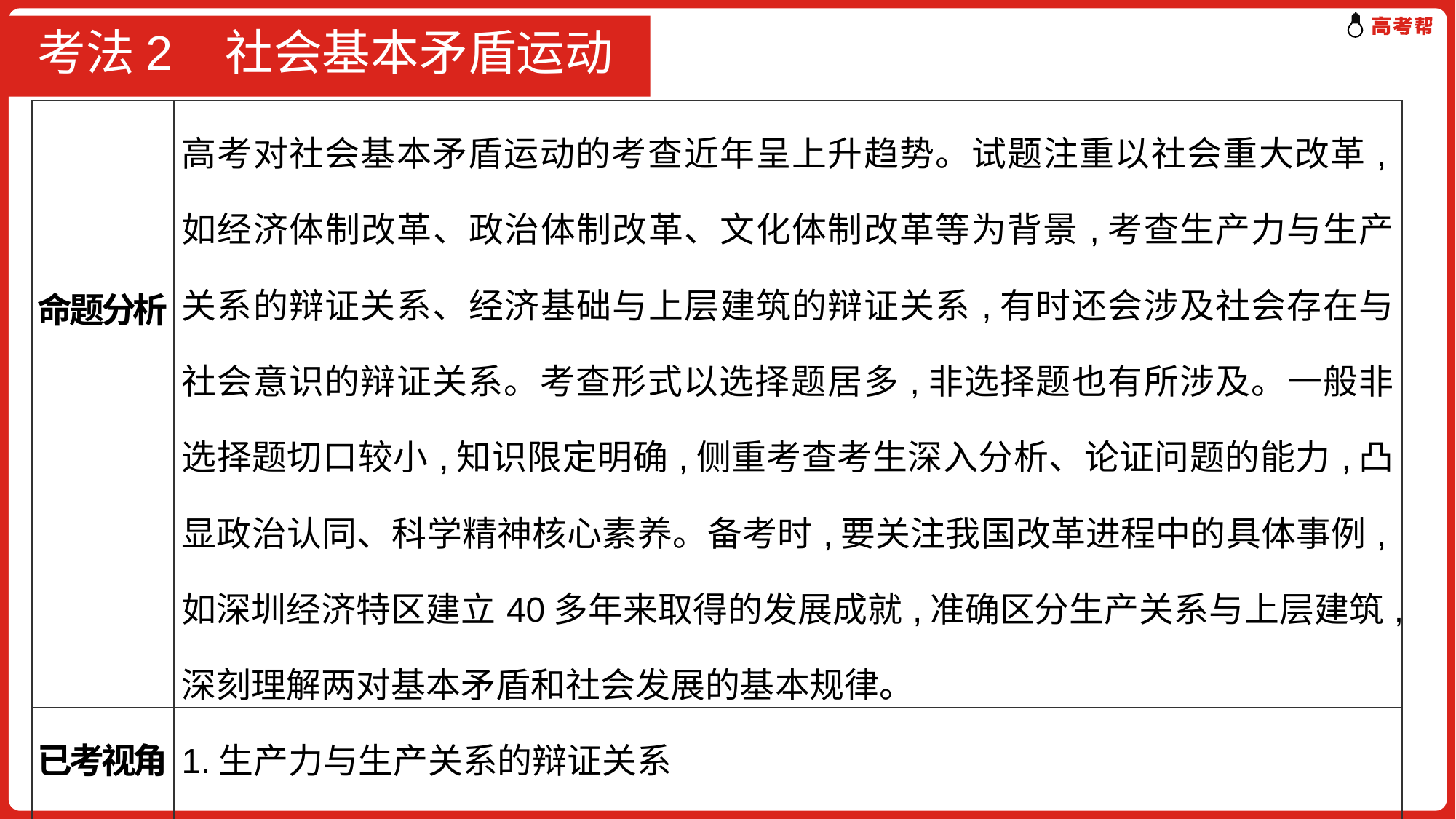

# 考法2   社会基本矛盾运动
| 命题分析 | 高考对社会基本矛盾运动的考查近年呈上升趋势。试题注重以社会重大改革,如经济体制改革、政治体制改革、文化体制改革等为背景,考查生产力与生产关系的辩证关系、经济基础与上层建筑的辩证关系,有时还会涉及社会存在与社会意识的辩证关系。考查形式以选择题居多,非选择题也有所涉及。一般非选择题切口较小,知识限定明确,侧重考查考生深入分析、论证问题的能力,凸显政治认同、科学精神核心素养。备考时,要关注我国改革进程中的具体事例,如深圳经济特区建立40多年来取得的发展成就,准确区分生产关系与上层建筑,深刻理解两对基本矛盾和社会发展的基本规律。 |
| --- | --- |
| 已考视角 | 1.生产力与生产关系的辩证关系 2.经济基础与上层建筑的辩证关系 |
| 预测视角 | 经济基础与上层建筑的辩证关系 |